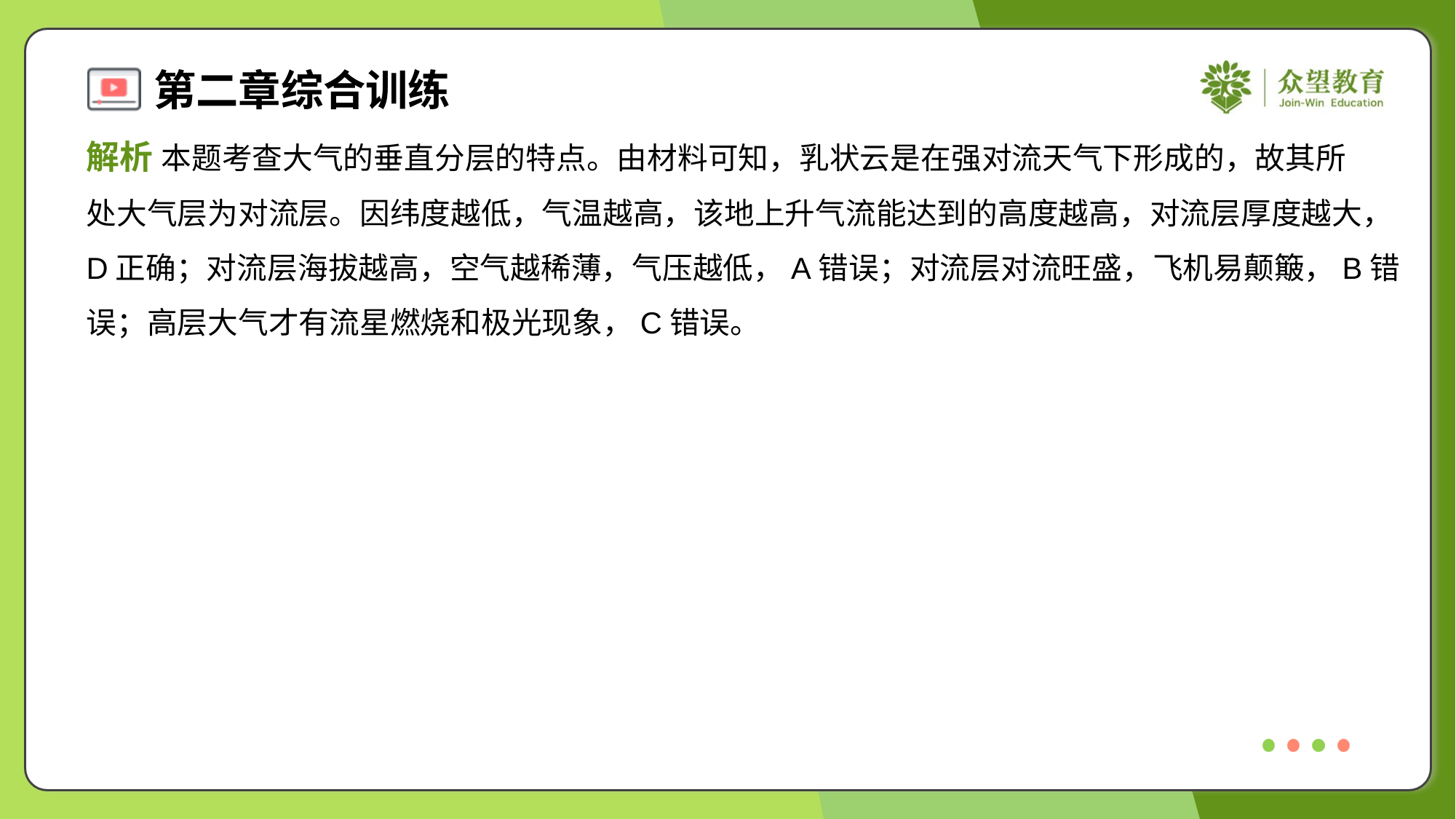

解析 本题考查大气的垂直分层的特点。由材料可知，乳状云是在强对流天气下形成的，故其所
处大气层为对流层。因纬度越低，气温越高，该地上升气流能达到的高度越高，对流层厚度越大，
D正确；对流层海拔越高，空气越稀薄，气压越低，A错误；对流层对流旺盛，飞机易颠簸，B错
误；高层大气才有流星燃烧和极光现象，C错误。